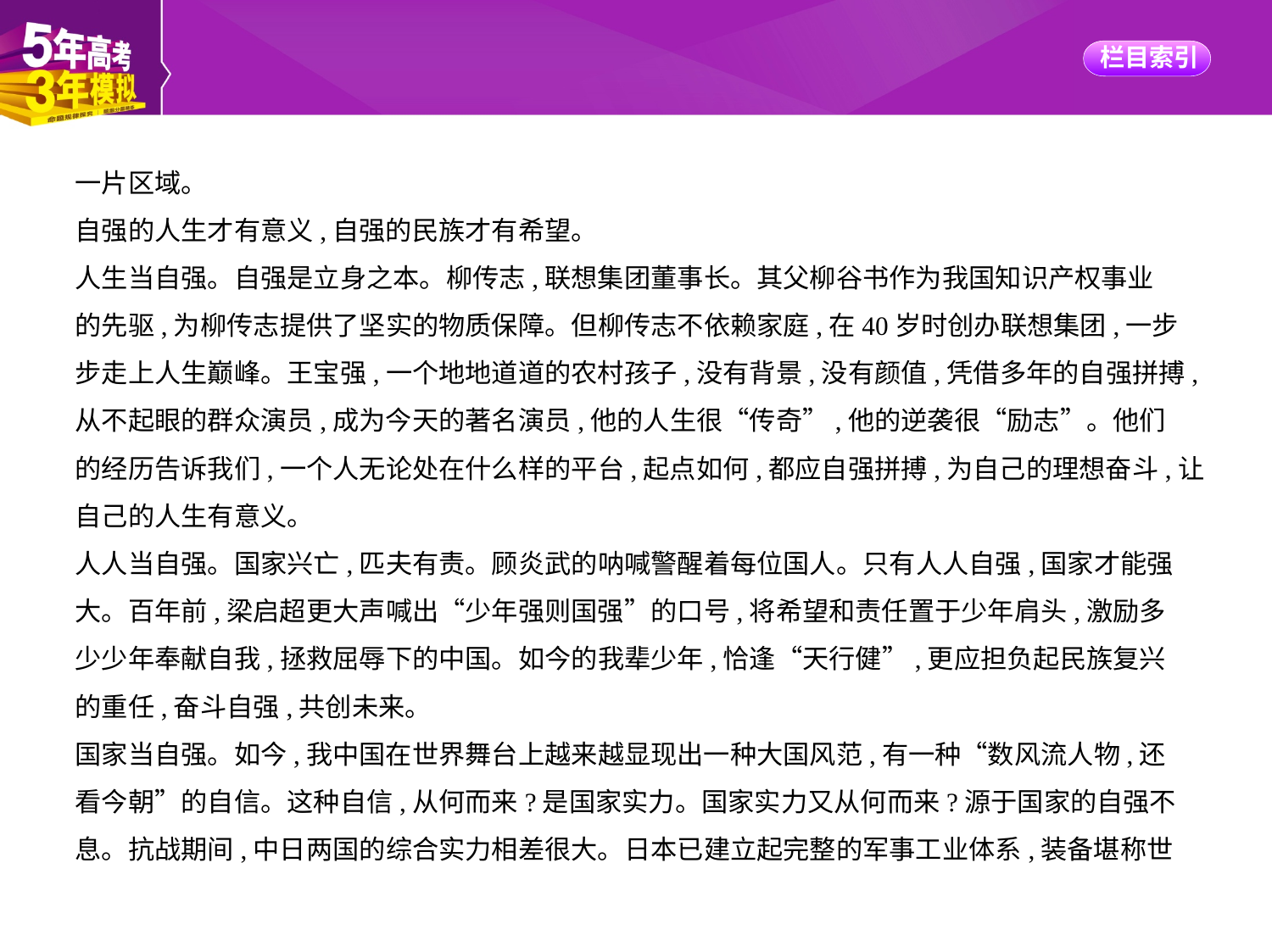

一片区域。
自强的人生才有意义,自强的民族才有希望。
人生当自强。自强是立身之本。柳传志,联想集团董事长。其父柳谷书作为我国知识产权事业
的先驱,为柳传志提供了坚实的物质保障。但柳传志不依赖家庭,在40岁时创办联想集团,一步
步走上人生巅峰。王宝强,一个地地道道的农村孩子,没有背景,没有颜值,凭借多年的自强拼搏,
从不起眼的群众演员,成为今天的著名演员,他的人生很“传奇”,他的逆袭很“励志”。他们
的经历告诉我们,一个人无论处在什么样的平台,起点如何,都应自强拼搏,为自己的理想奋斗,让
自己的人生有意义。
人人当自强。国家兴亡,匹夫有责。顾炎武的呐喊警醒着每位国人。只有人人自强,国家才能强
大。百年前,梁启超更大声喊出“少年强则国强”的口号,将希望和责任置于少年肩头,激励多
少少年奉献自我,拯救屈辱下的中国。如今的我辈少年,恰逢“天行健”,更应担负起民族复兴
的重任,奋斗自强,共创未来。
国家当自强。如今,我中国在世界舞台上越来越显现出一种大国风范,有一种“数风流人物,还
看今朝”的自信。这种自信,从何而来?是国家实力。国家实力又从何而来?源于国家的自强不
息。抗战期间,中日两国的综合实力相差很大。日本已建立起完整的军事工业体系,装备堪称世